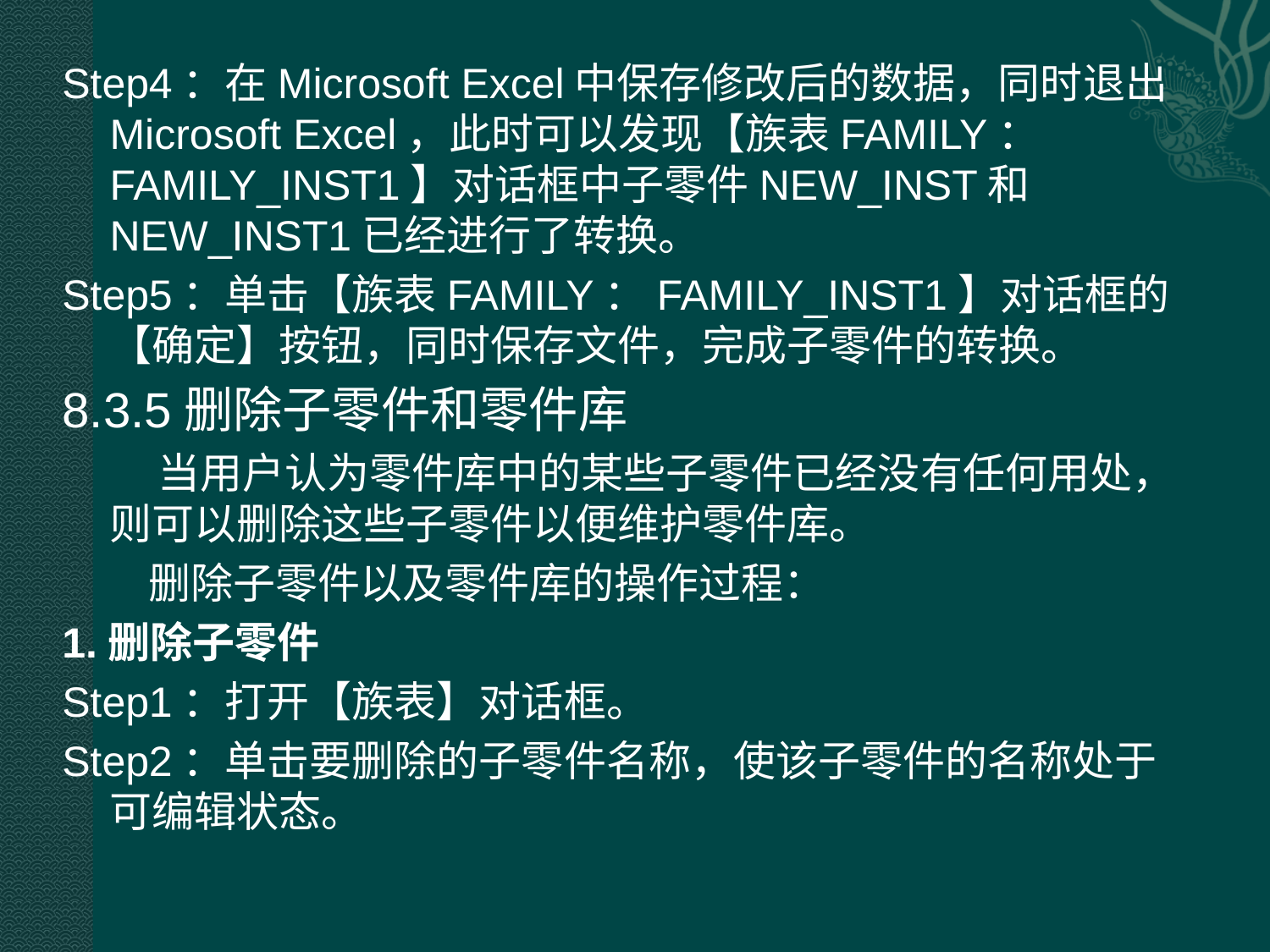

Step4：在Microsoft Excel中保存修改后的数据，同时退出Microsoft Excel，此时可以发现【族表FAMILY：FAMILY_INST1】对话框中子零件NEW_INST和NEW_INST1已经进行了转换。
Step5：单击【族表FAMILY：FAMILY_INST1】对话框的 【确定】按钮，同时保存文件，完成子零件的转换。
8.3.5删除子零件和零件库
         当用户认为零件库中的某些子零件已经没有任何用处，则可以删除这些子零件以便维护零件库。
        删除子零件以及零件库的操作过程：
1.删除子零件
Step1：打开【族表】对话框。
Step2：单击要删除的子零件名称，使该子零件的名称处于可编辑状态。